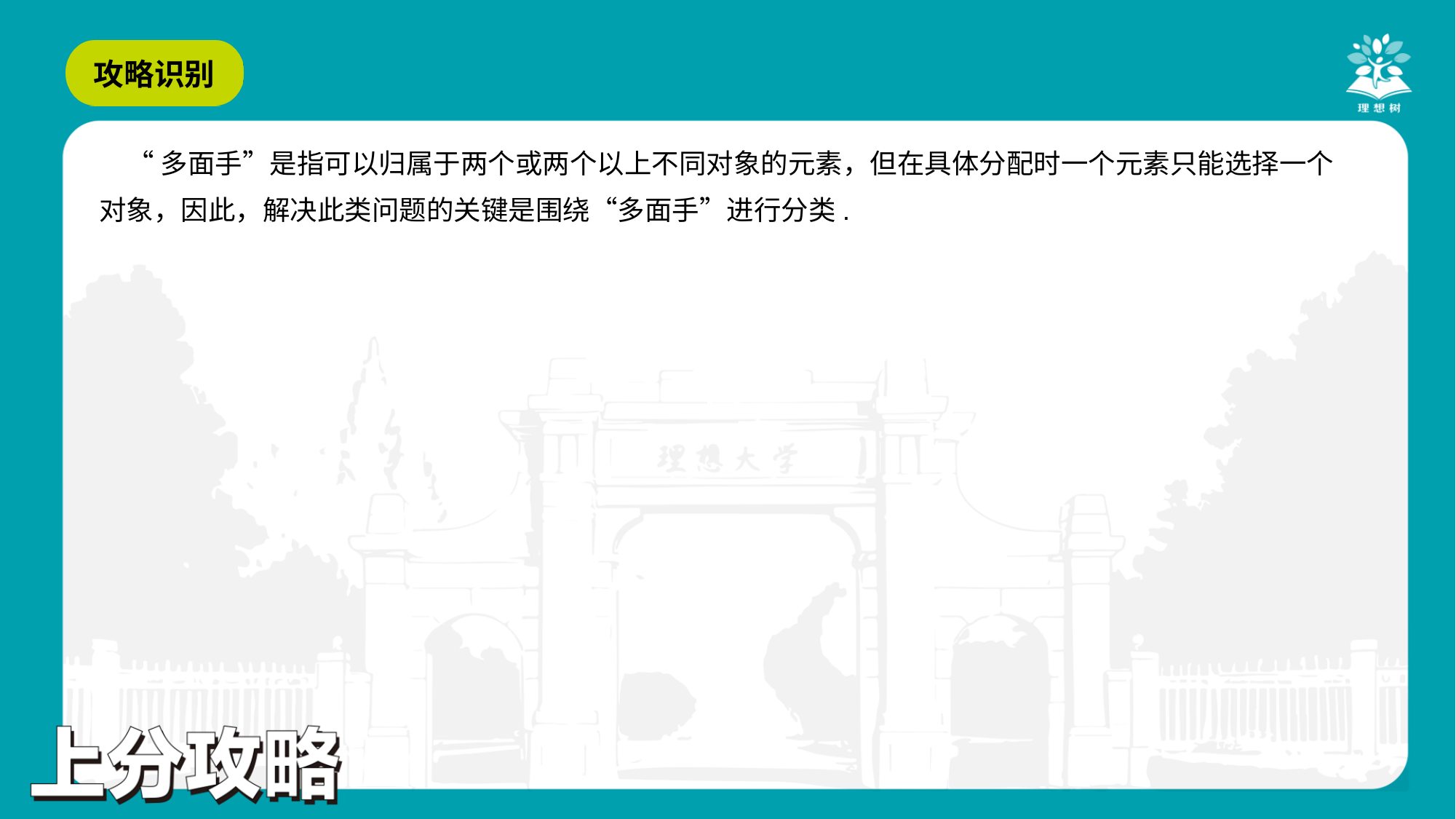

“多面手”是指可以归属于两个或两个以上不同对象的元素，但在具体分配时一个元素只能选择一个
对象，因此，解决此类问题的关键是围绕“多面手”进行分类.